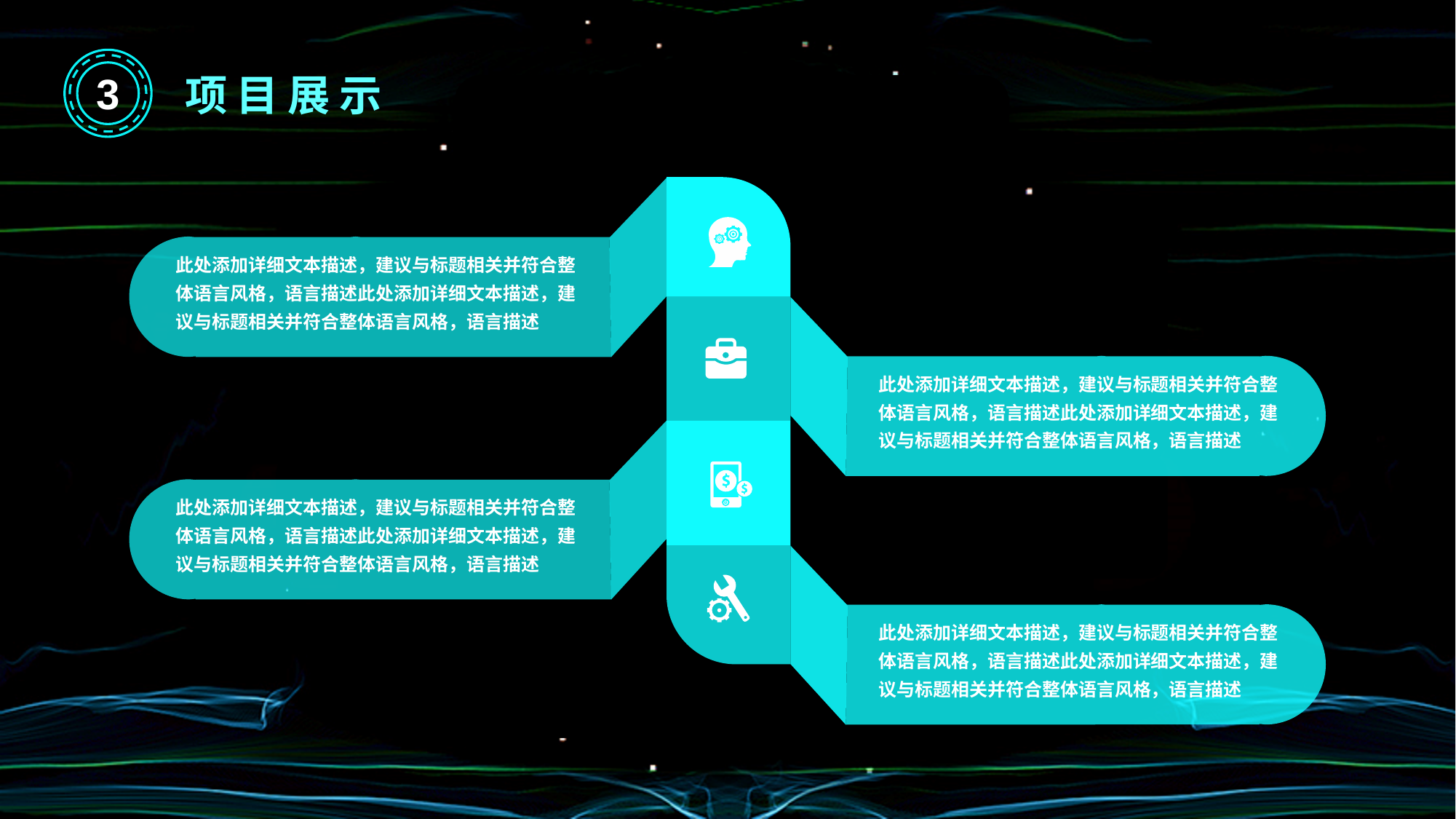

3
项目展示

此处添加详细文本描述，建议与标题相关并符合整体语言风格，语言描述此处添加详细文本描述，建议与标题相关并符合整体语言风格，语言描述

此处添加详细文本描述，建议与标题相关并符合整体语言风格，语言描述此处添加详细文本描述，建议与标题相关并符合整体语言风格，语言描述

此处添加详细文本描述，建议与标题相关并符合整体语言风格，语言描述此处添加详细文本描述，建议与标题相关并符合整体语言风格，语言描述

此处添加详细文本描述，建议与标题相关并符合整体语言风格，语言描述此处添加详细文本描述，建议与标题相关并符合整体语言风格，语言描述